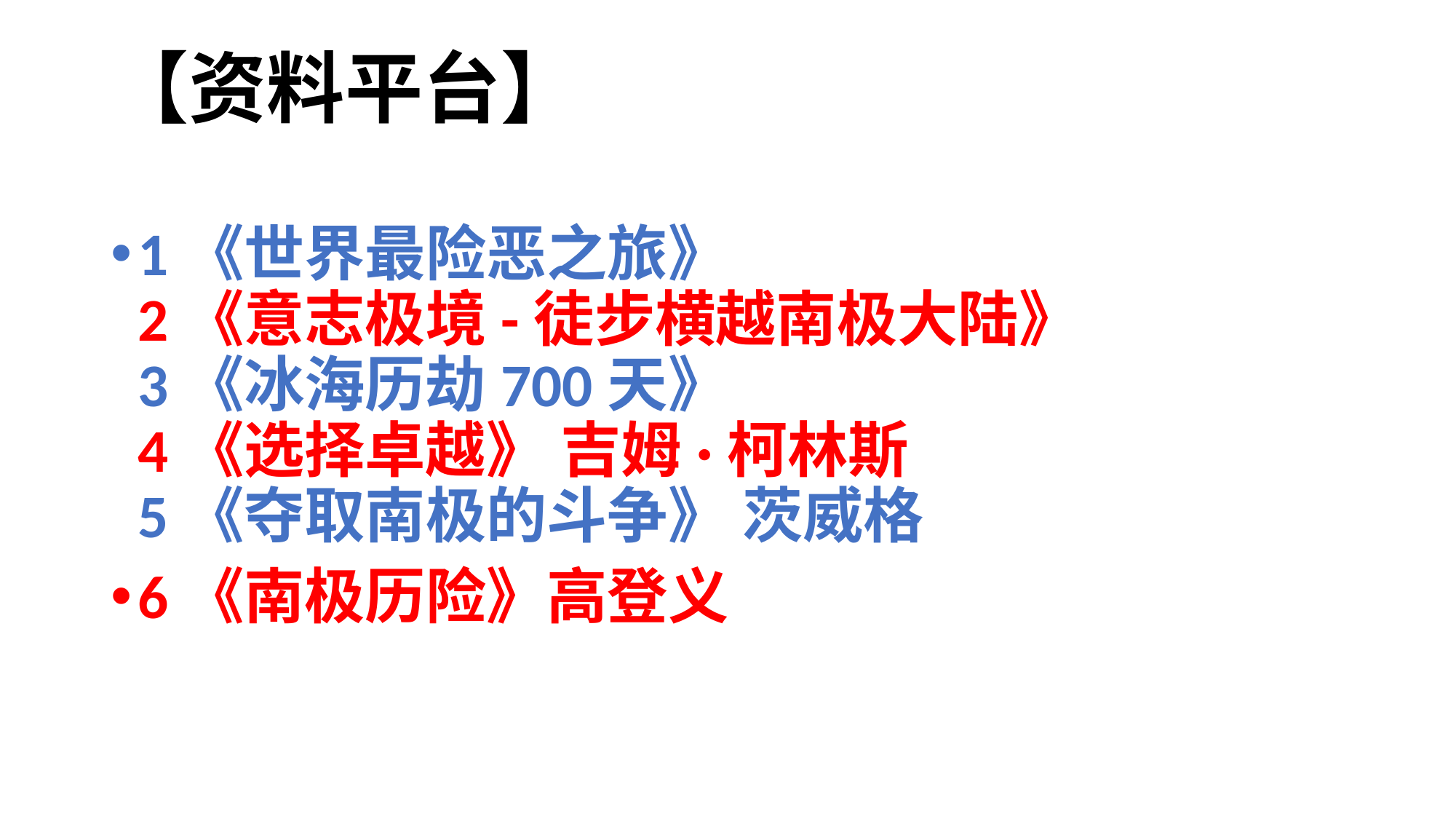

# 【资料平台】
1《世界最险恶之旅》
2《意志极境-徒步横越南极大陆》
3《冰海历劫700天》
4《选择卓越》 吉姆·柯林斯
5《夺取南极的斗争》 茨威格
6《南极历险》高登义